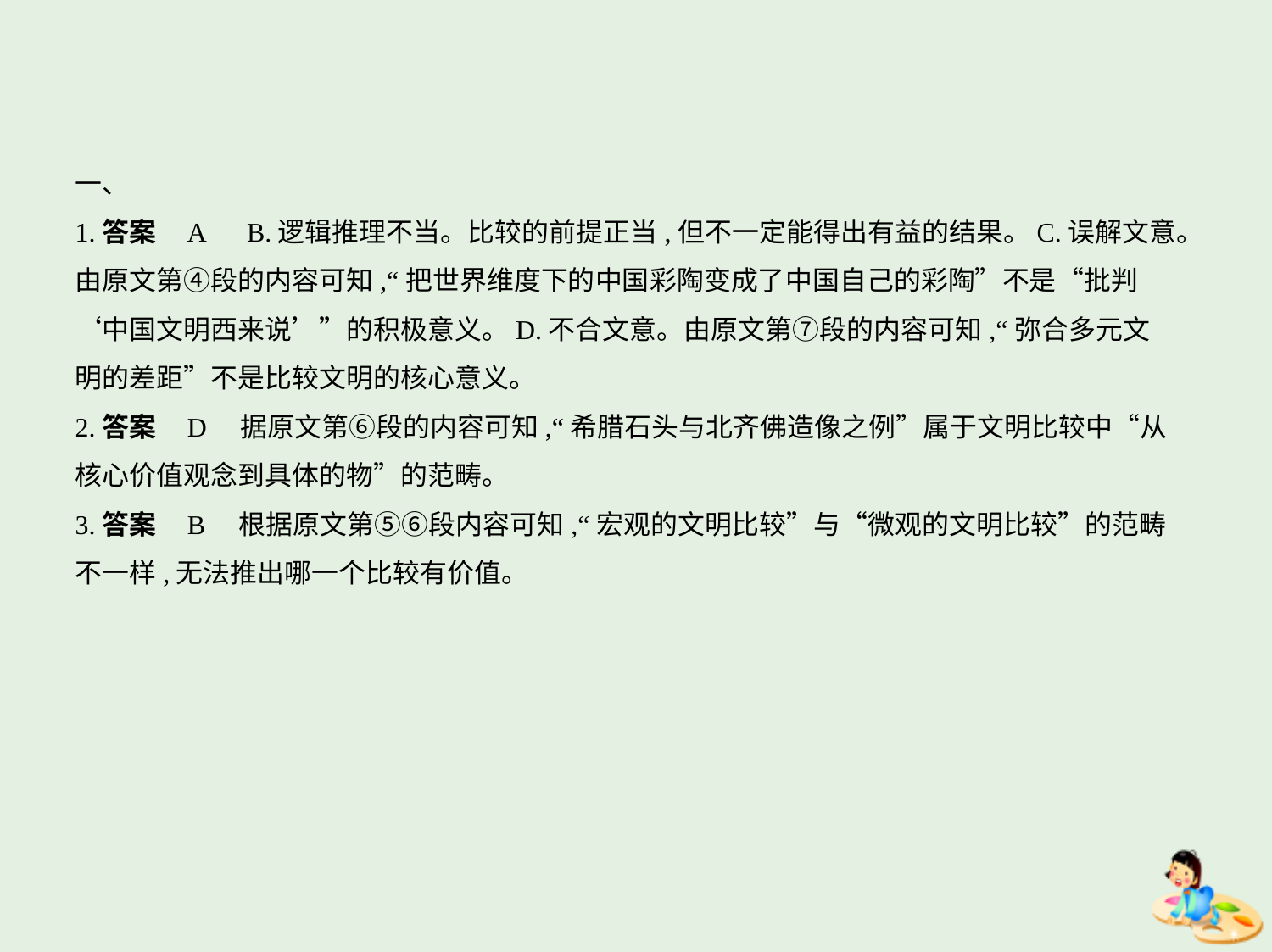

一、
1.答案    A　B.逻辑推理不当。比较的前提正当,但不一定能得出有益的结果。C.误解文意。
由原文第④段的内容可知,“把世界维度下的中国彩陶变成了中国自己的彩陶”不是“批判
‘中国文明西来说’”的积极意义。D.不合文意。由原文第⑦段的内容可知,“弥合多元文
明的差距”不是比较文明的核心意义。
2.答案    D　据原文第⑥段的内容可知,“希腊石头与北齐佛造像之例”属于文明比较中“从
核心价值观念到具体的物”的范畴。
3.答案    B　根据原文第⑤⑥段内容可知,“宏观的文明比较”与“微观的文明比较”的范畴
不一样,无法推出哪一个比较有价值。